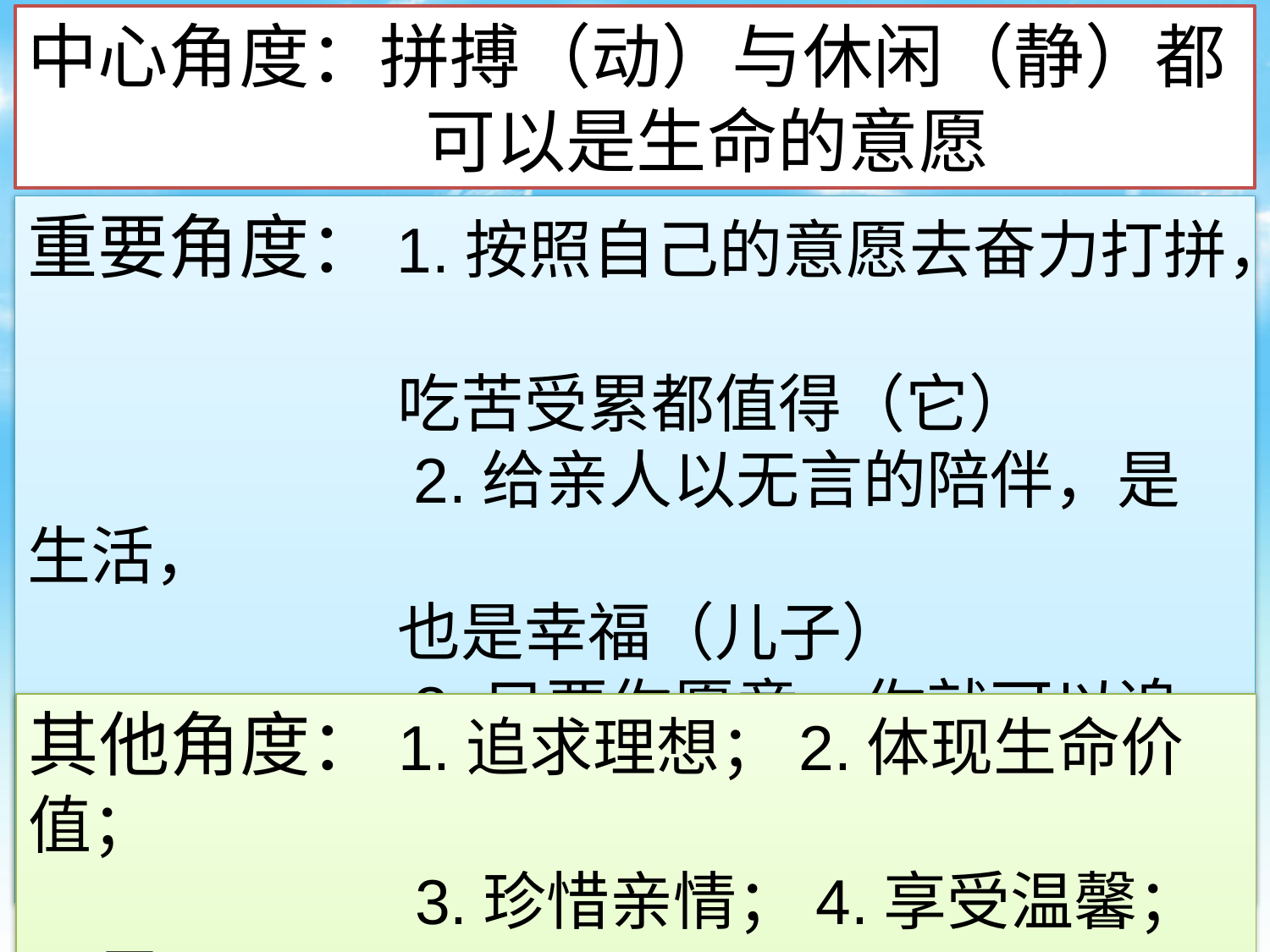

中心角度：拼搏（动）与休闲（静）都
                        可以是生命的意愿
重要角度：1.按照自己的意愿去奋力打拼，
                         吃苦受累都值得（它）
                      2.给亲人以无言的陪伴，是生活，
                         也是幸福（儿子）
                      3.只要你愿意，你就可以追求自
                         己理想的生活（综合）
其他角度：1.追求理想；2.体现生命价值；
                      3.珍惜亲情；4.享受温馨；6.用
                         心生活；5.动、静要相宜